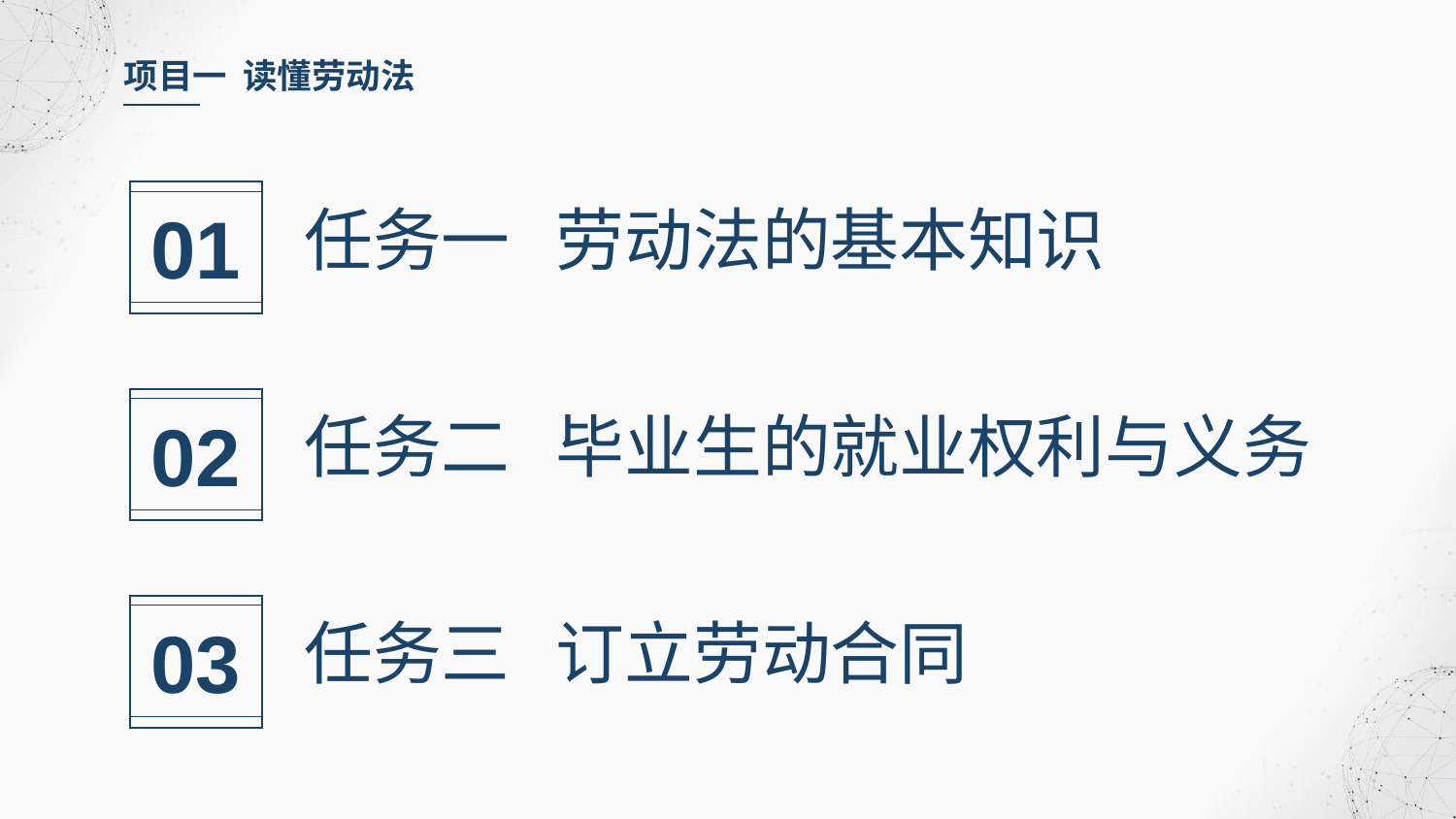

项目一  读懂劳动法

01
任务一   劳动法的基本知识

02
任务二   毕业生的就业权利与义务

03
任务三   订立劳动合同